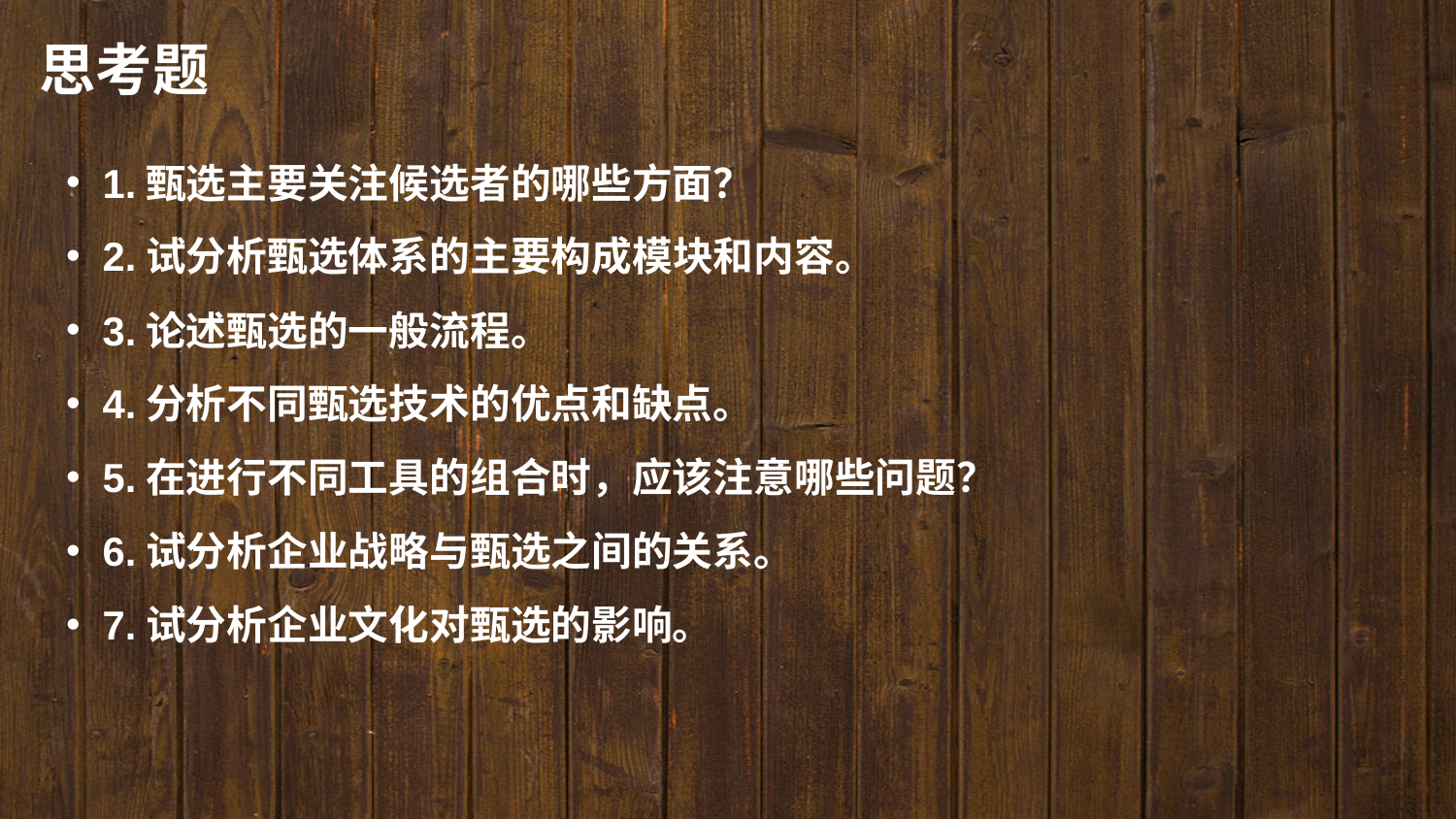

思考题
1.甄选主要关注候选者的哪些方面？
2.试分析甄选体系的主要构成模块和内容。
3.论述甄选的一般流程。
4.分析不同甄选技术的优点和缺点。
5.在进行不同工具的组合时，应该注意哪些问题？
6.试分析企业战略与甄选之间的关系。
7.试分析企业文化对甄选的影响。